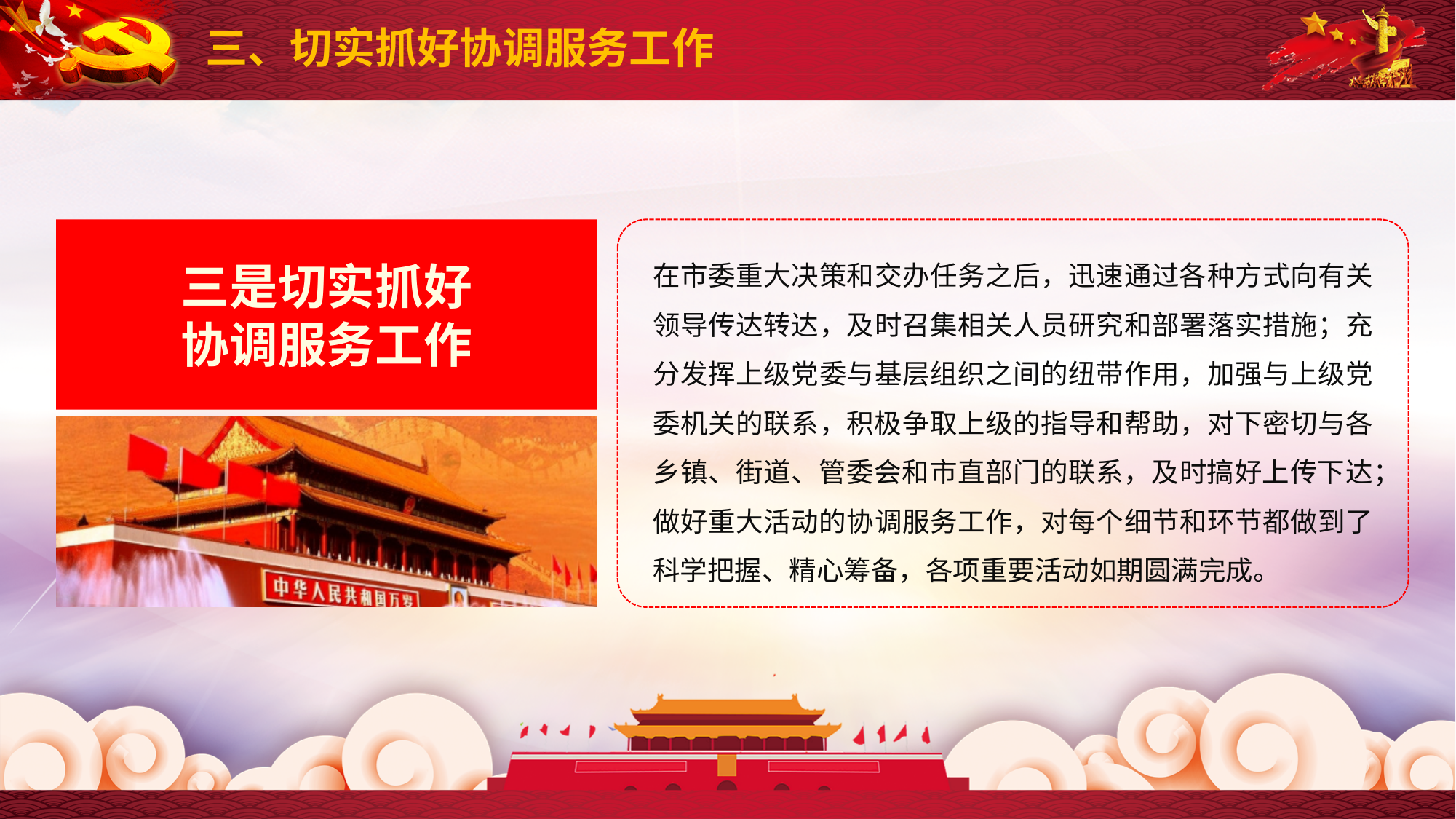

三、切实抓好协调服务工作
三是切实抓好
协调服务工作

在市委重大决策和交办任务之后，迅速通过各种方式向有关领导传达转达，及时召集相关人员研究和部署落实措施；充分发挥上级党委与基层组织之间的纽带作用，加强与上级党委机关的联系，积极争取上级的指导和帮助，对下密切与各乡镇、街道、管委会和市直部门的联系，及时搞好上传下达；做好重大活动的协调服务工作，对每个细节和环节都做到了科学把握、精心筹备，各项重要活动如期圆满完成。